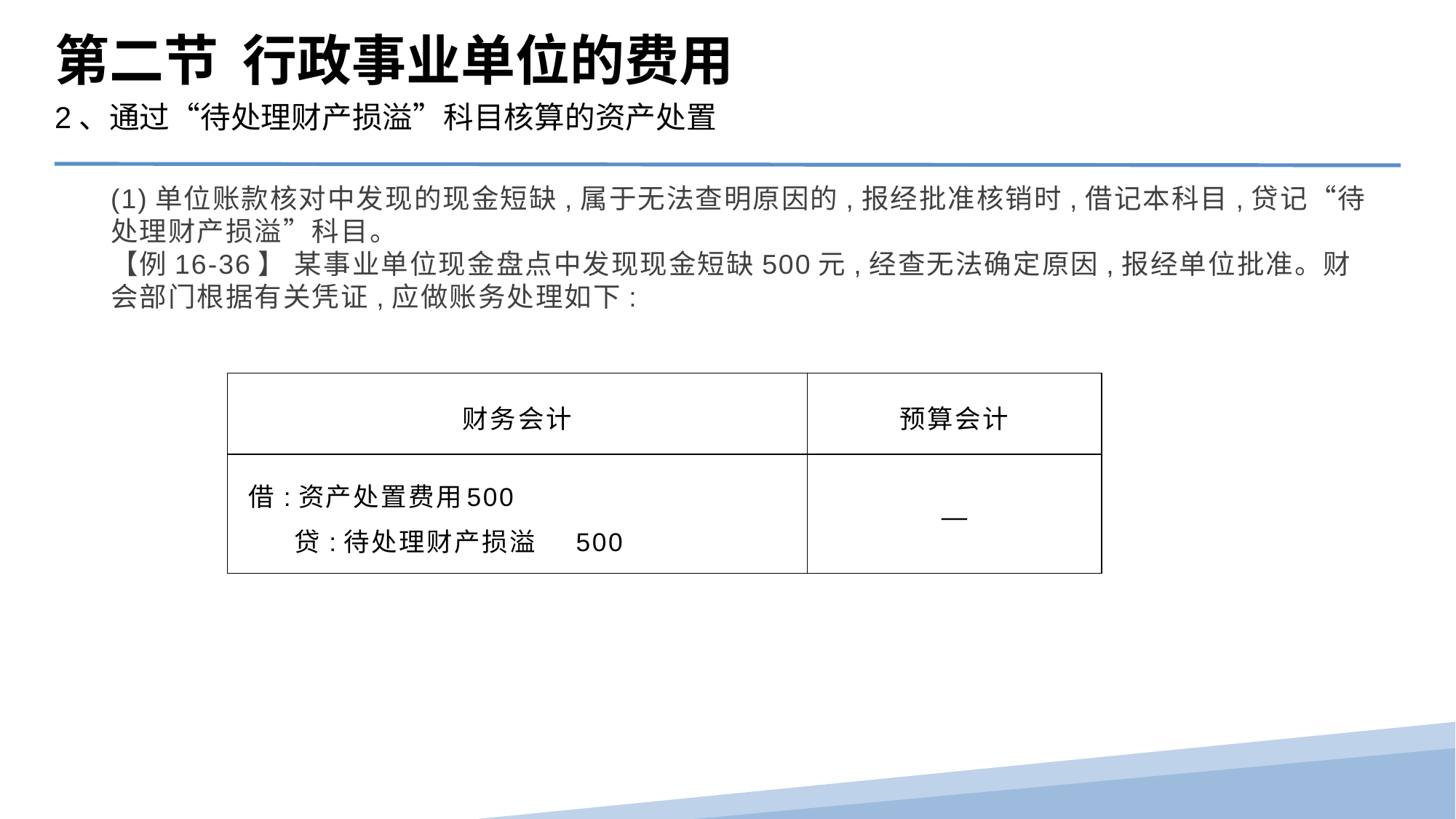

第二节  行政事业单位的费用
2、通过“待处理财产损溢”科目核算的资产处置
(1)单位账款核对中发现的现金短缺,属于无法查明原因的,报经批准核销时,借记本科目,贷记“待处理财产损溢”科目。
【例16-36】 某事业单位现金盘点中发现现金短缺500元,经查无法确定原因,报经单位批准。财会部门根据有关凭证,应做账务处理如下:

| 财务会计 | 预算会计 |
| --- | --- |
| 借:资产处置费用 500 贷:待处理财产损溢 500 | — |